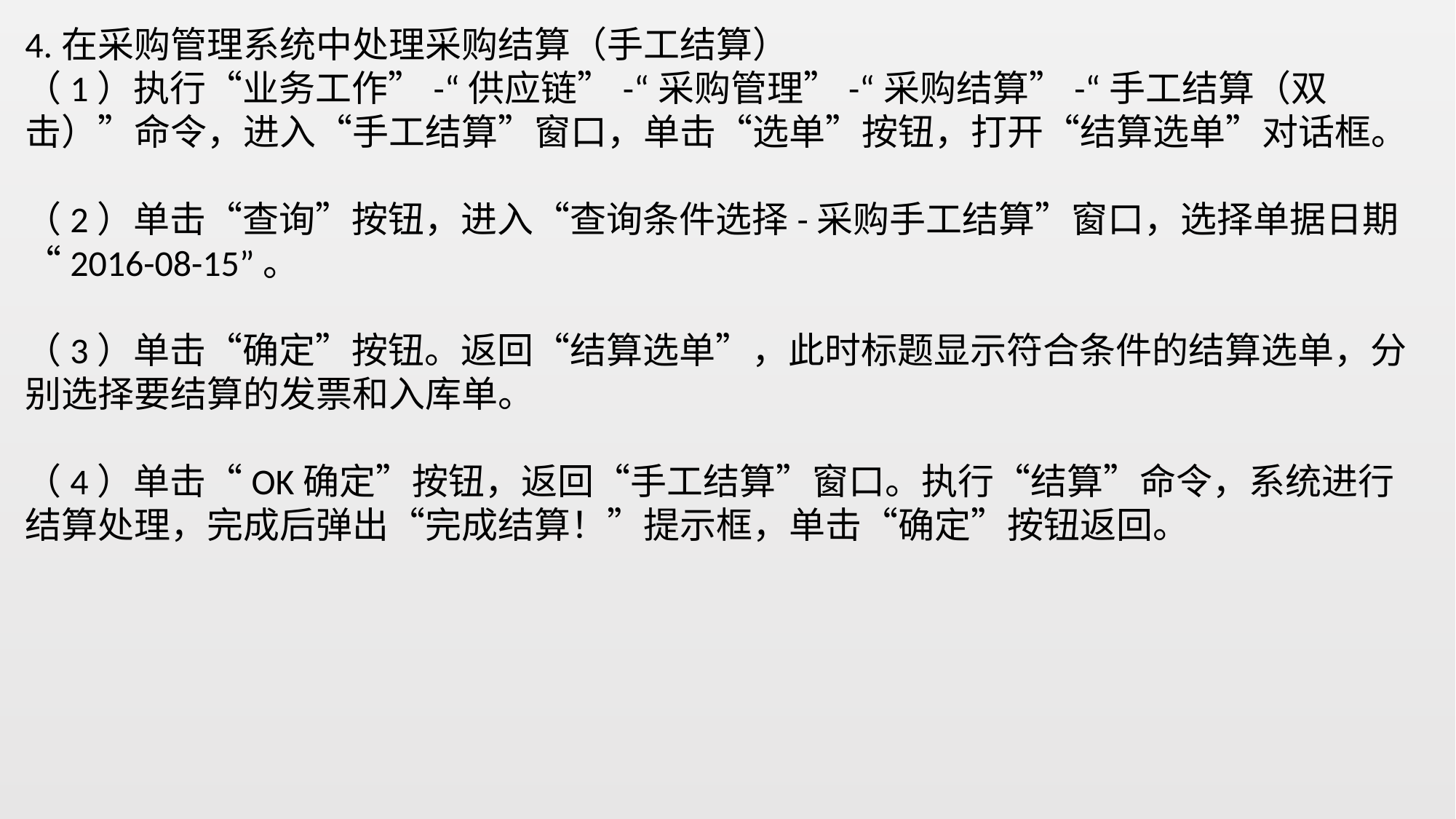

4.在采购管理系统中处理采购结算（手工结算）
（1）执行“业务工作”-“供应链”-“采购管理”-“采购结算”-“手工结算（双击）”命令，进入“手工结算”窗口，单击“选单”按钮，打开“结算选单”对话框。

（2）单击“查询”按钮，进入“查询条件选择-采购手工结算”窗口，选择单据日期“2016-08-15”。

（3）单击“确定”按钮。返回“结算选单”，此时标题显示符合条件的结算选单，分别选择要结算的发票和入库单。

（4）单击“OK确定”按钮，返回“手工结算”窗口。执行“结算”命令，系统进行结算处理，完成后弹出“完成结算！”提示框，单击“确定”按钮返回。